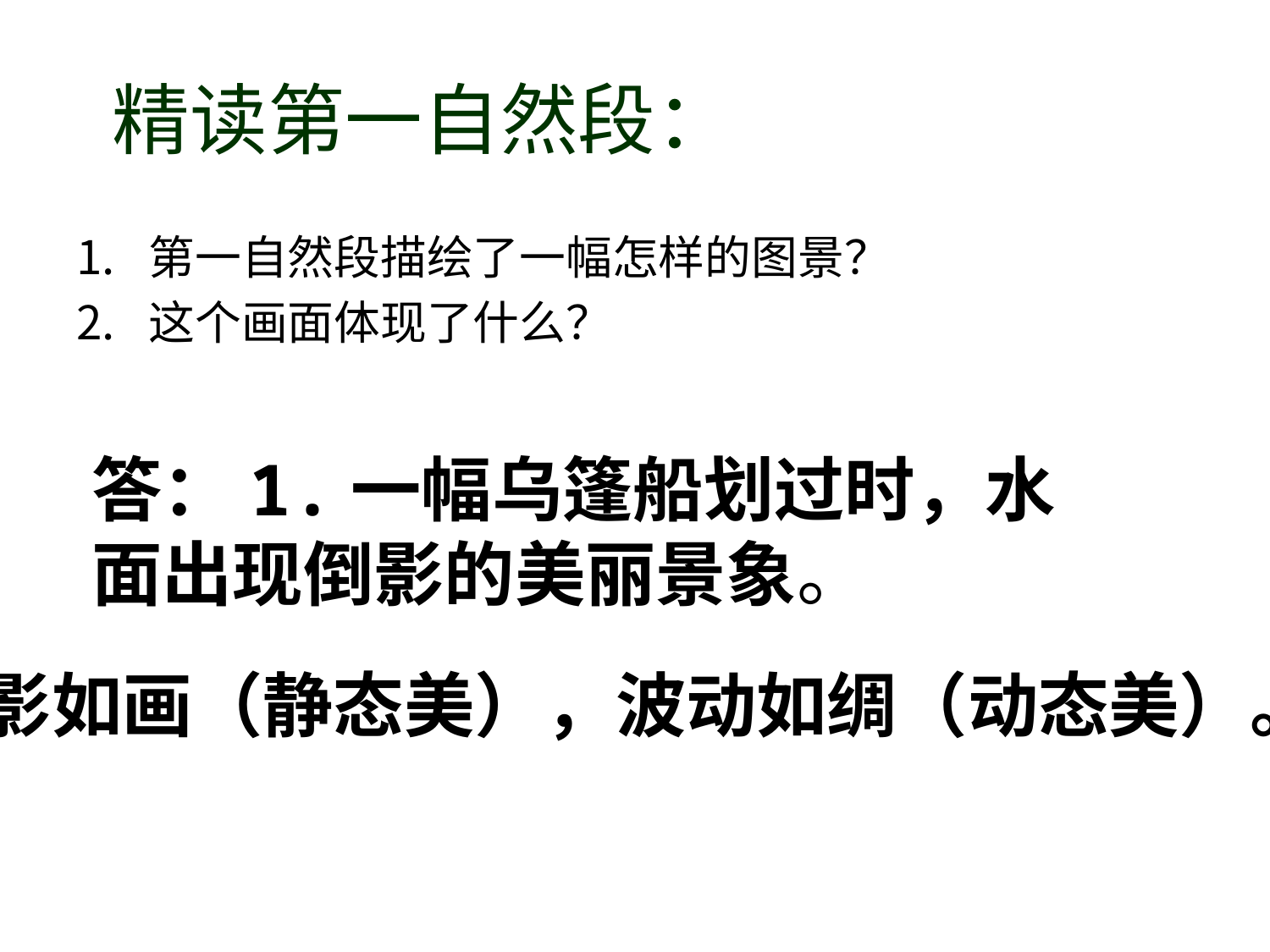

# 精读第一自然段：
第一自然段描绘了一幅怎样的图景？
这个画面体现了什么？
答：1.一幅乌篷船划过时，水面出现倒影的美丽景象。
2.倒影如画（静态美），波动如绸（动态美）。